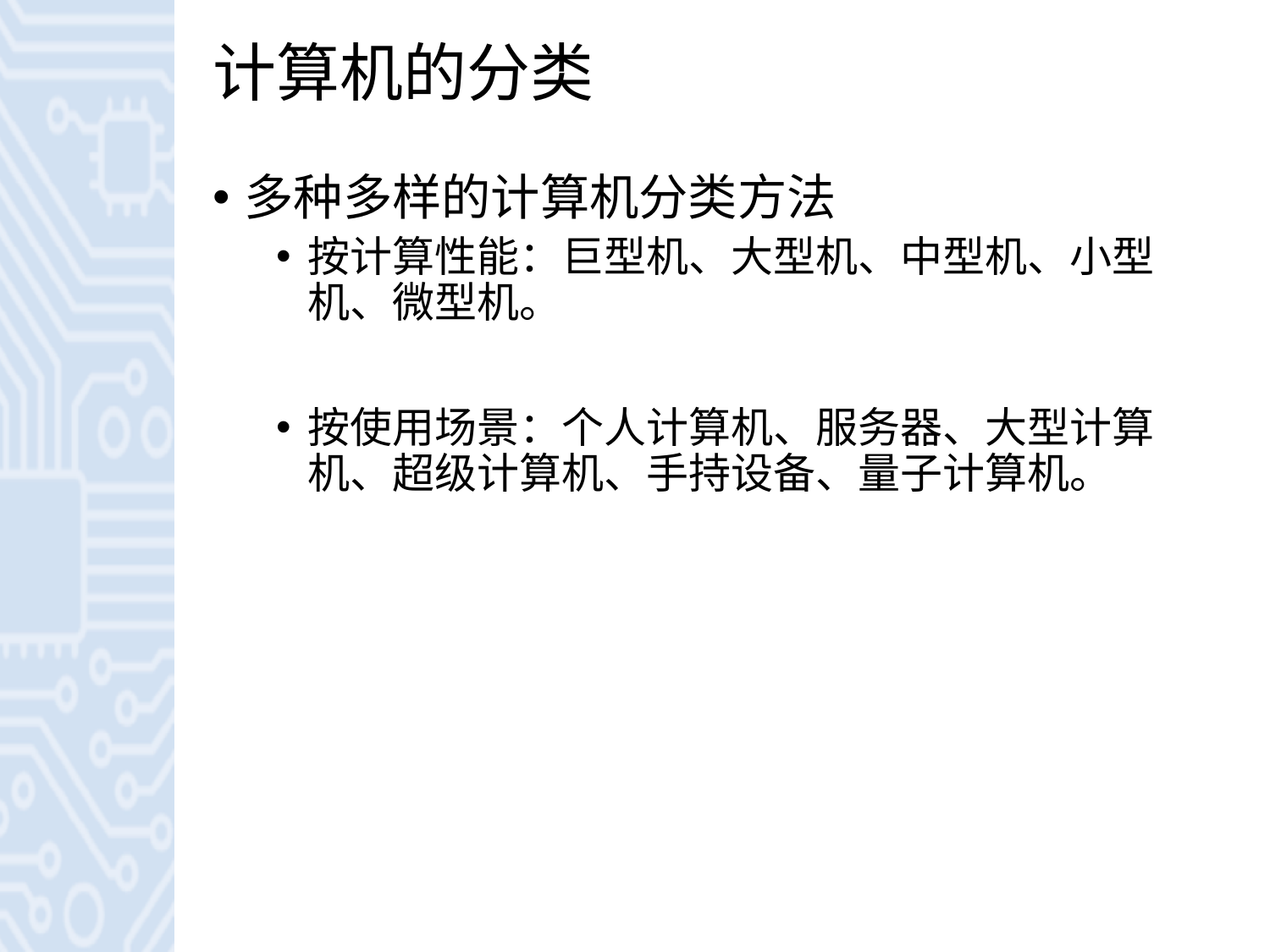

# 计算机的分类
多种多样的计算机分类方法
按计算性能：巨型机、大型机、中型机、小型机、微型机。

按使用场景：个人计算机、服务器、大型计算机、超级计算机、手持设备、量子计算机。